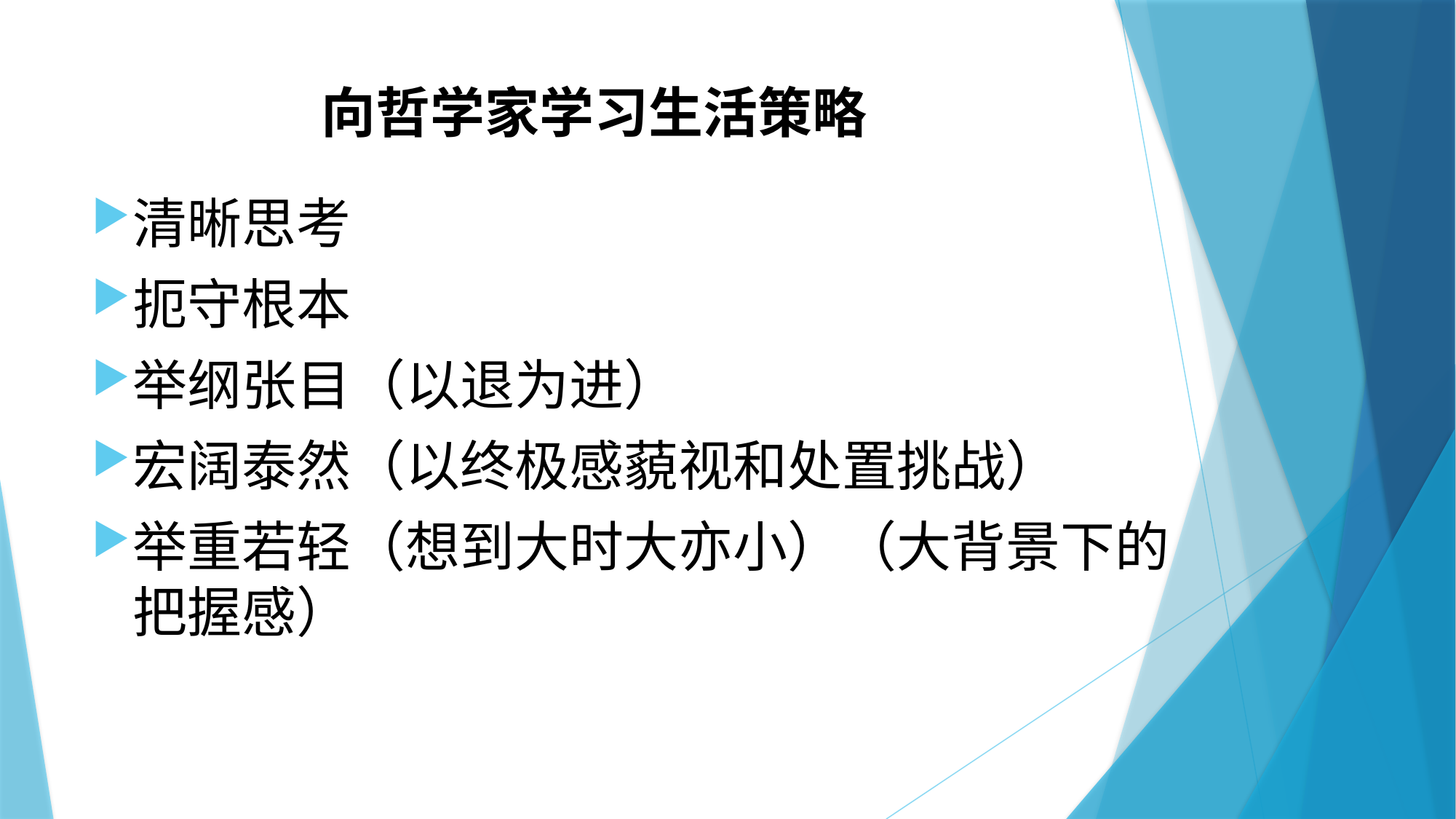

# 向哲学家学习生活策略
清晰思考
扼守根本
举纲张目（以退为进）
宏阔泰然（以终极感藐视和处置挑战）
举重若轻（想到大时大亦小）（大背景下的把握感）